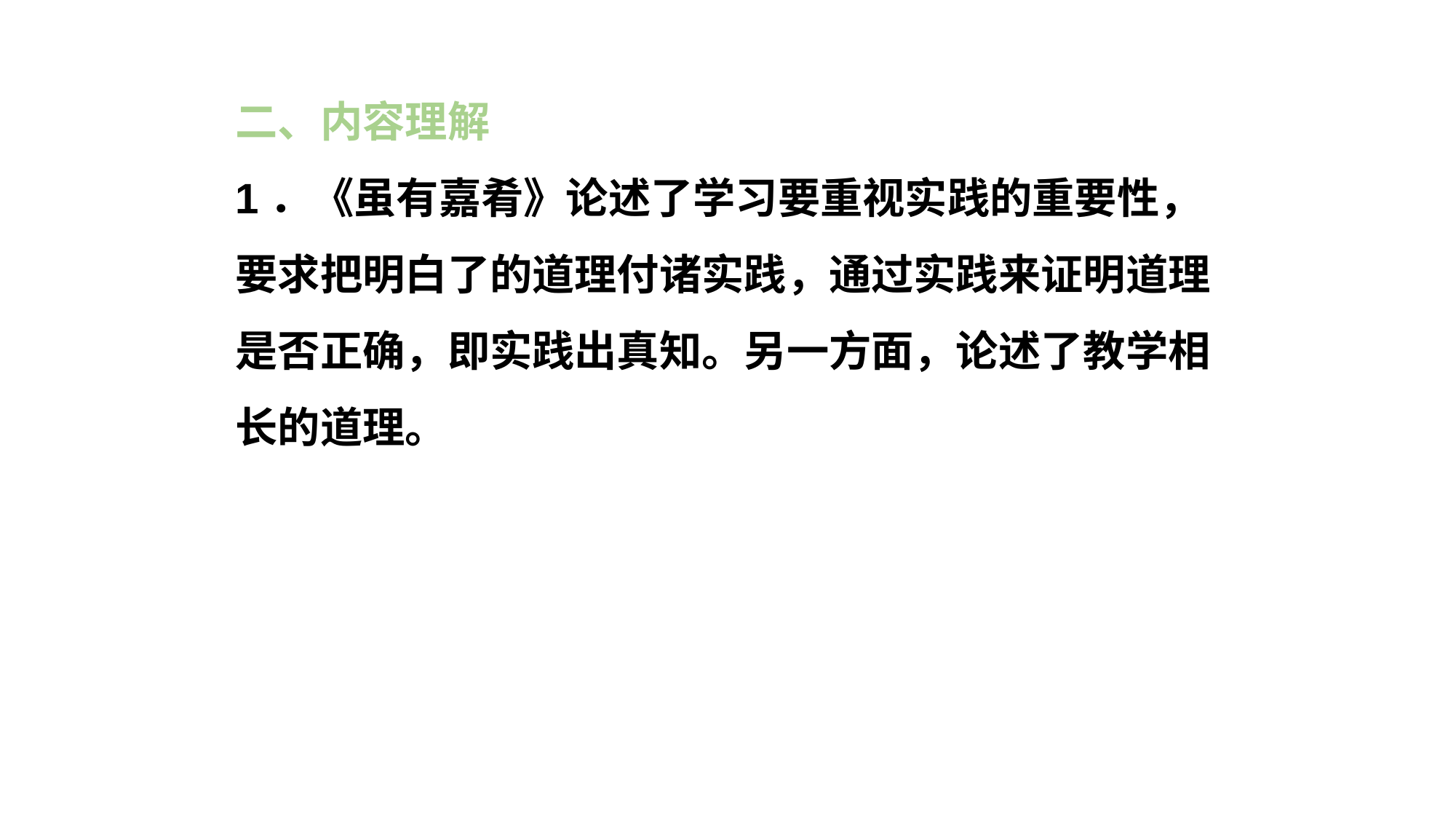

二、内容理解
1．《虽有嘉肴》论述了学习要重视实践的重要性，要求把明白了的道理付诸实践，通过实践来证明道理是否正确，即实践出真知。另一方面，论述了教学相长的道理。